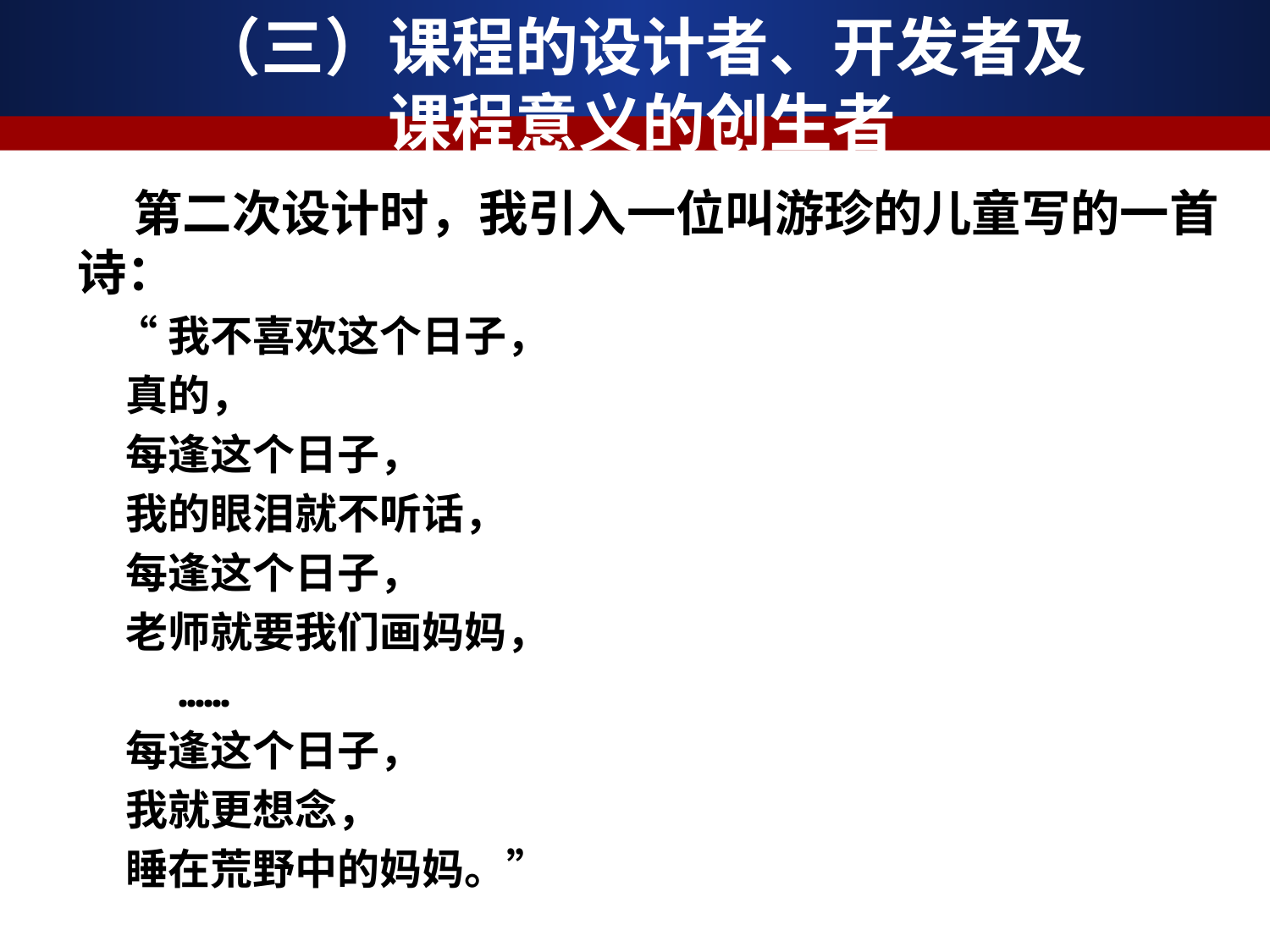

# （三）课程的设计者、开发者及 课程意义的创生者
    第二次设计时，我引入一位叫游珍的儿童写的一首诗：
    “我不喜欢这个日子，
    真的，
    每逢这个日子，
    我的眼泪就不听话，
    每逢这个日子，
    老师就要我们画妈妈，
    ……
    每逢这个日子，
    我就更想念，
    睡在荒野中的妈妈。”